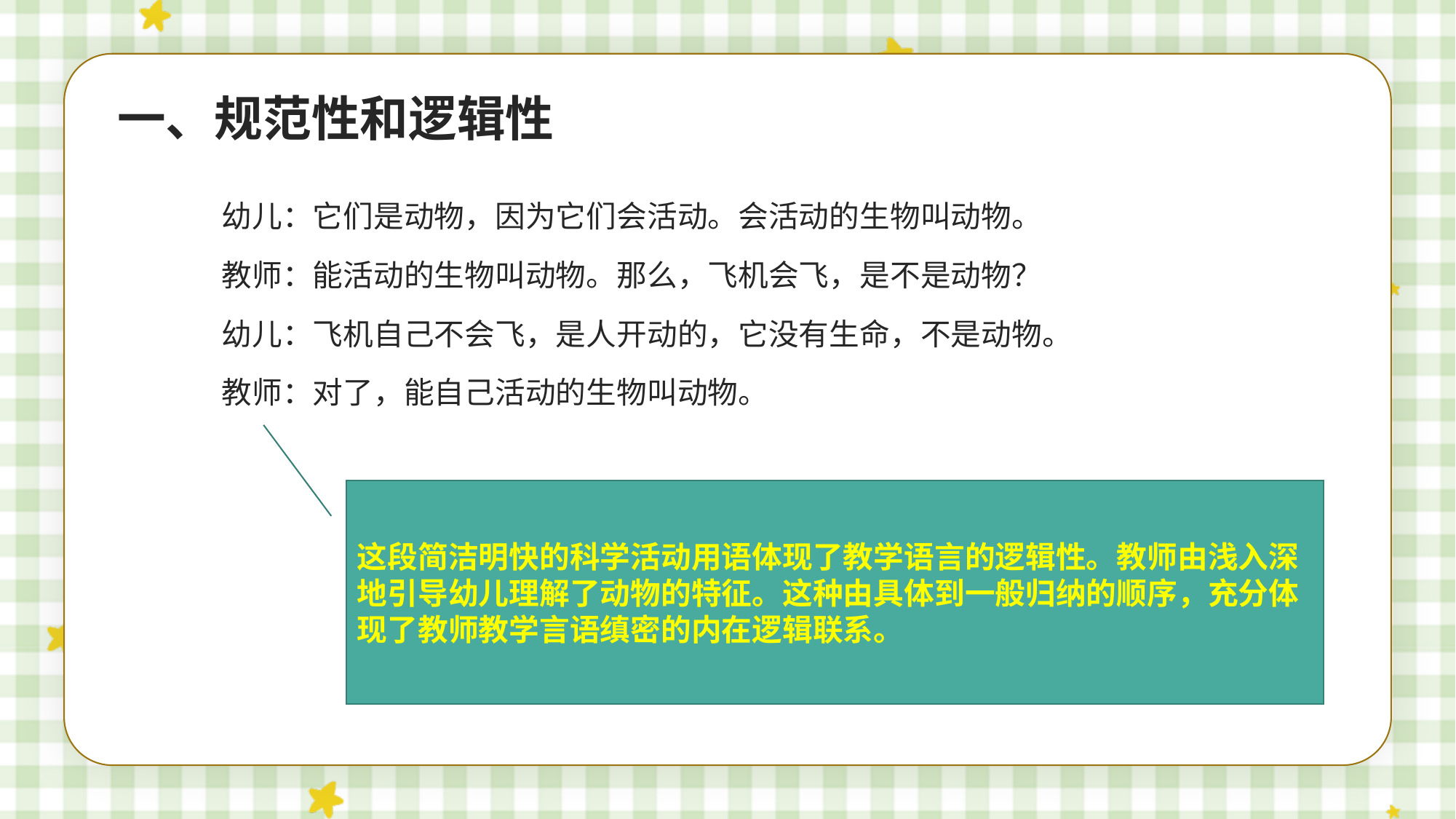

一、规范性和逻辑性
幼儿：它们是动物，因为它们会活动。会活动的生物叫动物。
教师：能活动的生物叫动物。那么，飞机会飞，是不是动物？
幼儿：飞机自己不会飞，是人开动的，它没有生命，不是动物。
教师：对了，能自己活动的生物叫动物。
这段简洁明快的科学活动用语体现了教学语言的逻辑性。教师由浅入深地引导幼儿理解了动物的特征。这种由具体到一般归纳的顺序，充分体现了教师教学言语缜密的内在逻辑联系。